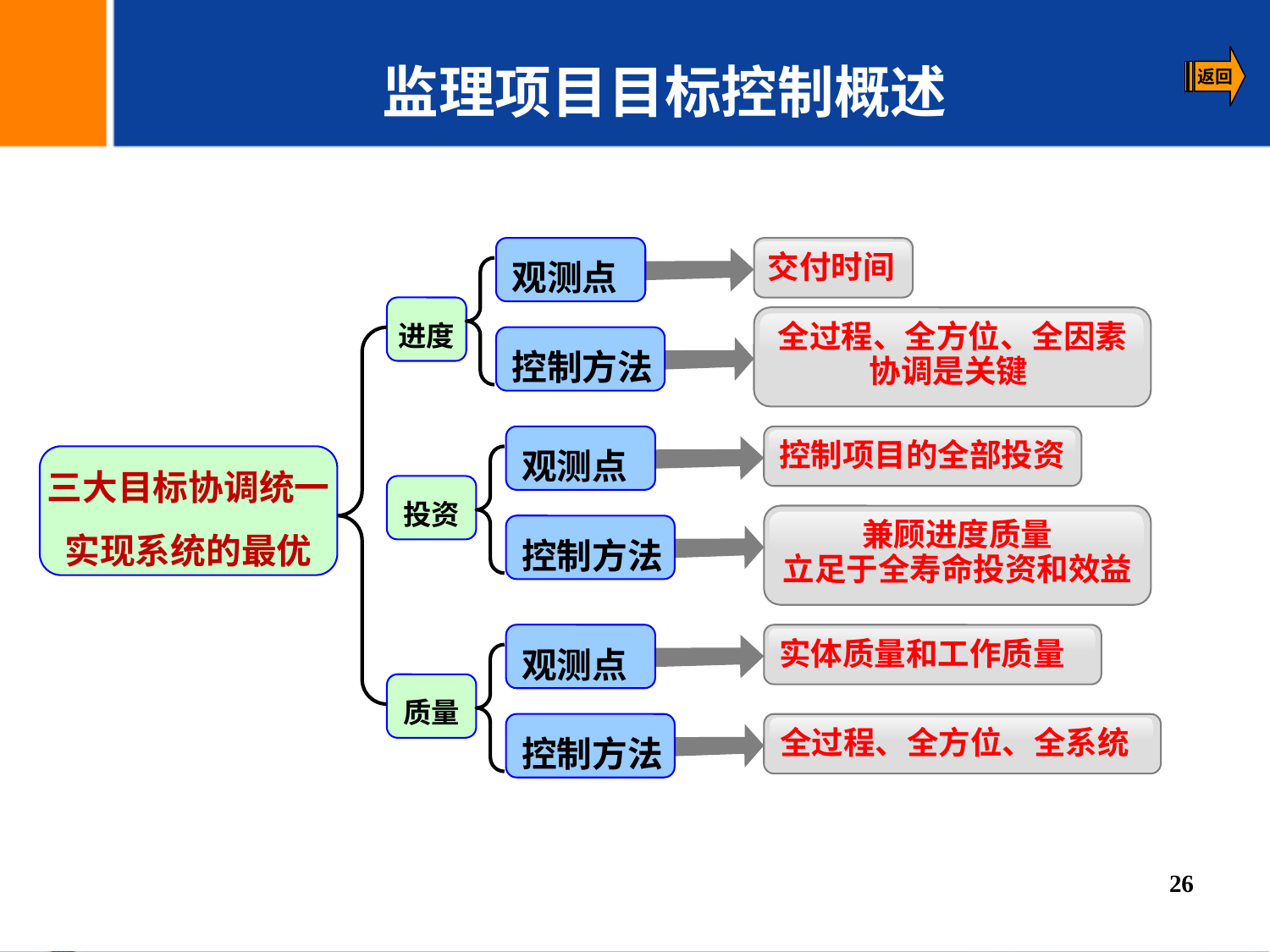

监理项目目标控制概述

观测点

控制方法

交付时间
进度

全过程、全方位、全因素
协调是关键

观测点

控制方法

控制项目的全部投资

兼顾进度质量
立足于全寿命投资和效益
三大目标协调统一
实现系统的最优
投资

观测点

控制方法

实体质量和工作质量
质量

全过程、全方位、全系统
26